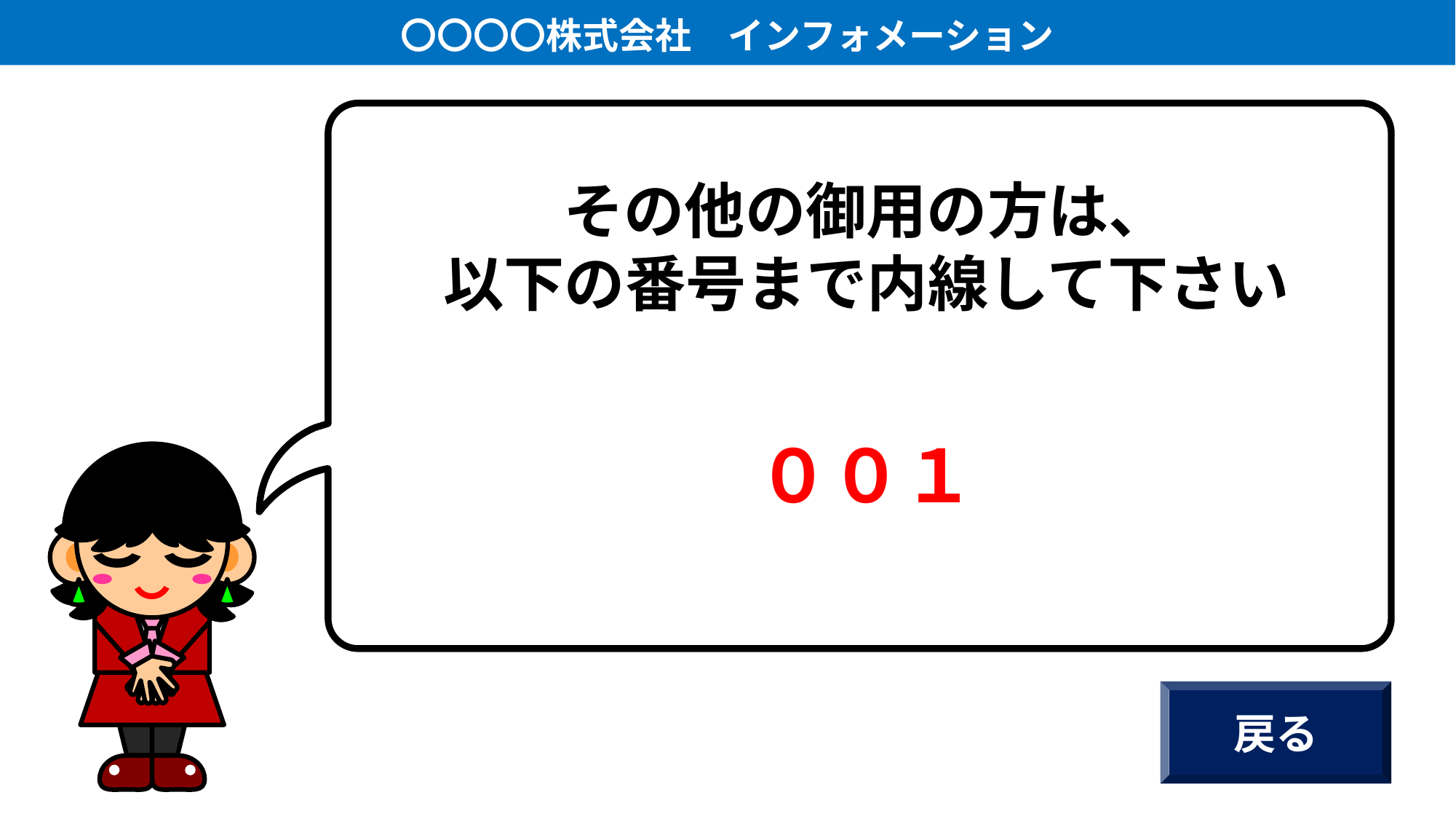

〇〇〇〇株式会社　インフォメーション

その他の御用の方は、
以下の番号まで内線して下さい
００１

戻る